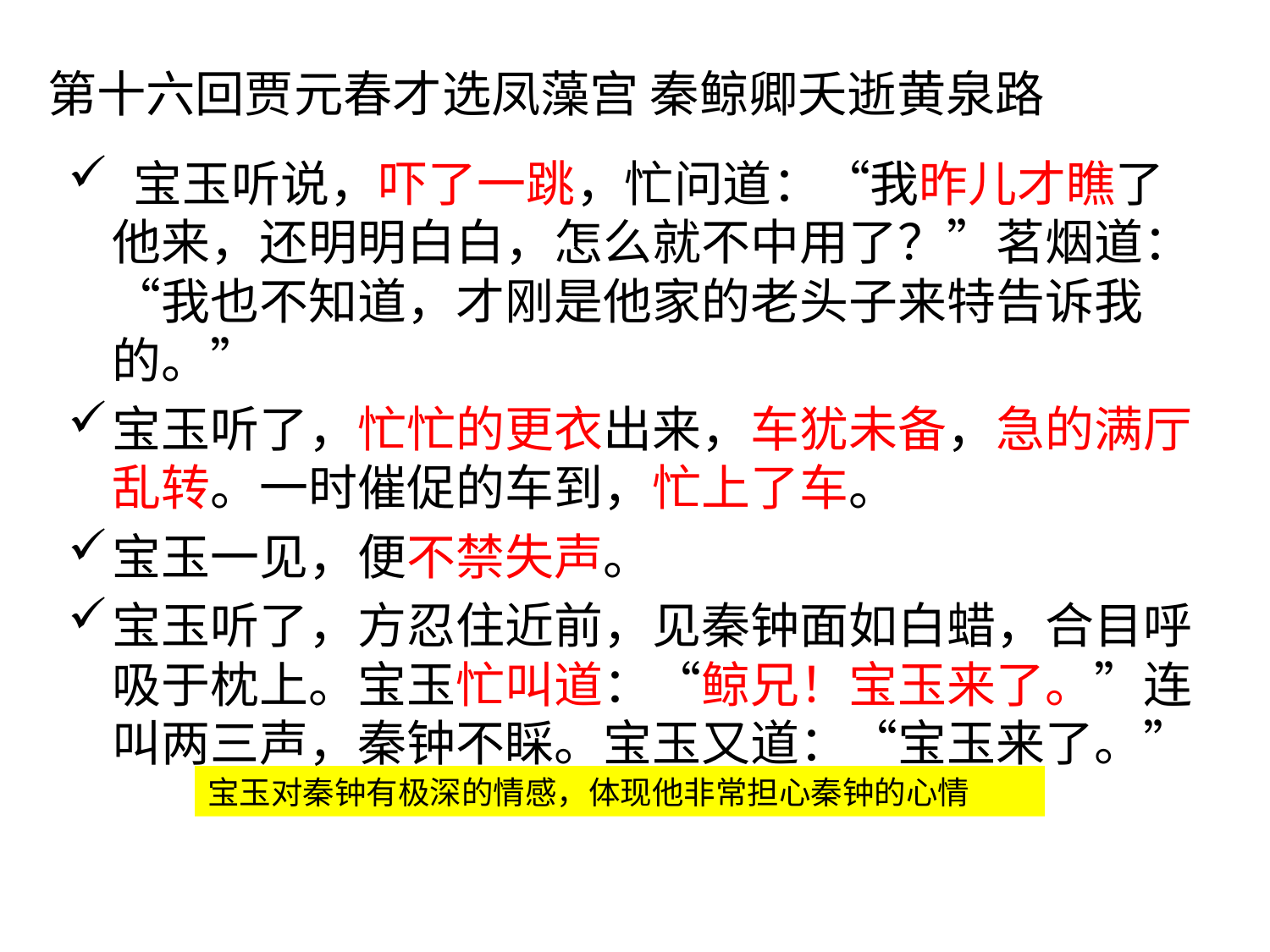

第十六回贾元春才选凤藻宫 秦鲸卿夭逝黄泉路
 宝玉听说，吓了一跳，忙问道：“我昨儿才瞧了他来，还明明白白，怎么就不中用了？”茗烟道：“我也不知道，才刚是他家的老头子来特告诉我的。”
宝玉听了，忙忙的更衣出来，车犹未备，急的满厅乱转。一时催促的车到，忙上了车。
宝玉一见，便不禁失声。
宝玉听了，方忍住近前，见秦钟面如白蜡，合目呼吸于枕上。宝玉忙叫道：“鲸兄！宝玉来了。”连叫两三声，秦钟不睬。宝玉又道：“宝玉来了。”

宝玉对秦钟有极深的情感，体现他非常担心秦钟的心情